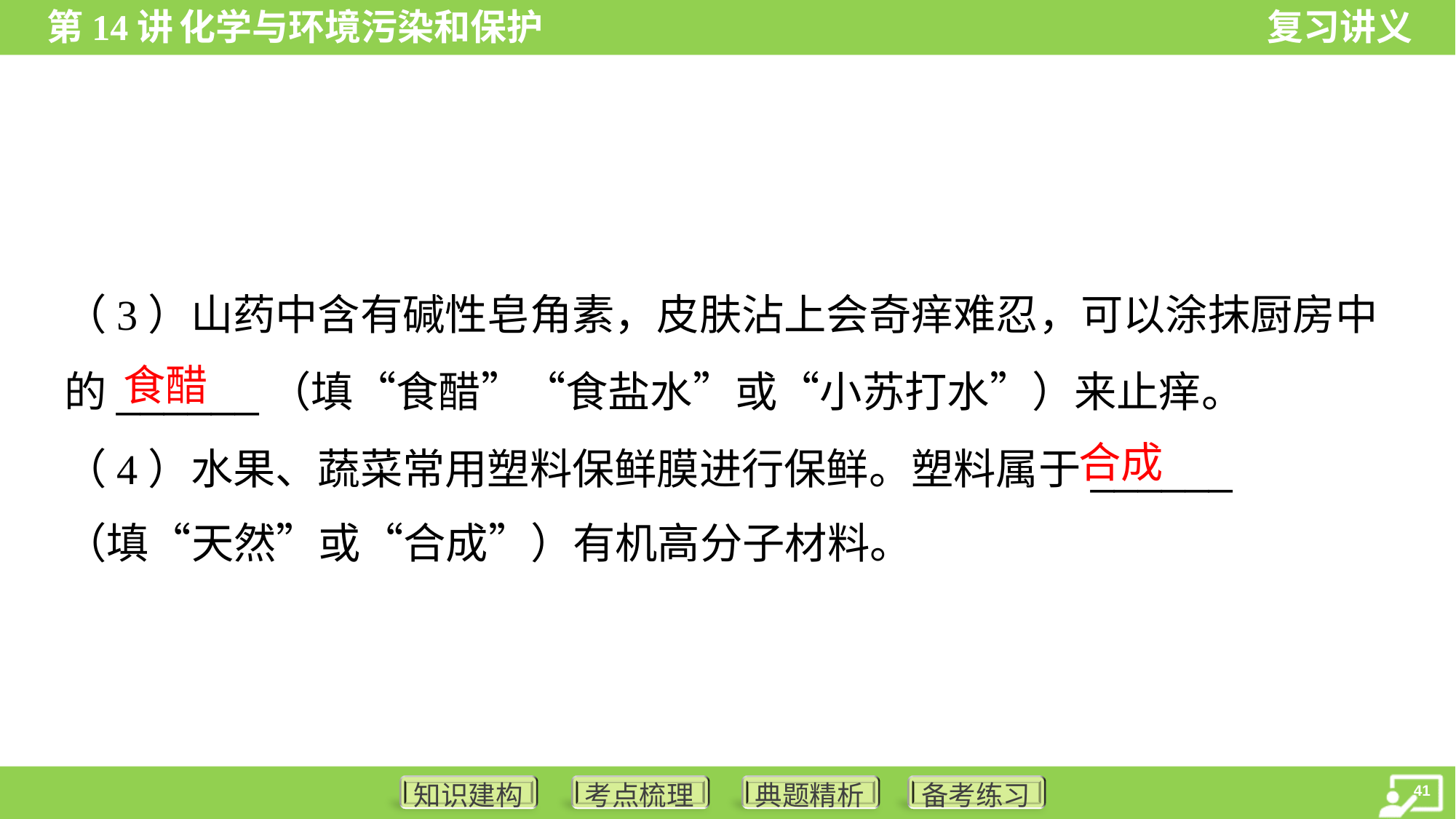

（3）山药中含有碱性皂角素，皮肤沾上会奇痒难忍，可以涂抹厨房中
的______（填“食醋”“食盐水”或“小苏打水”）来止痒。
（4）水果、蔬菜常用塑料保鲜膜进行保鲜。塑料属于______
（填“天然”或“合成”）有机高分子材料。
食醋
合成